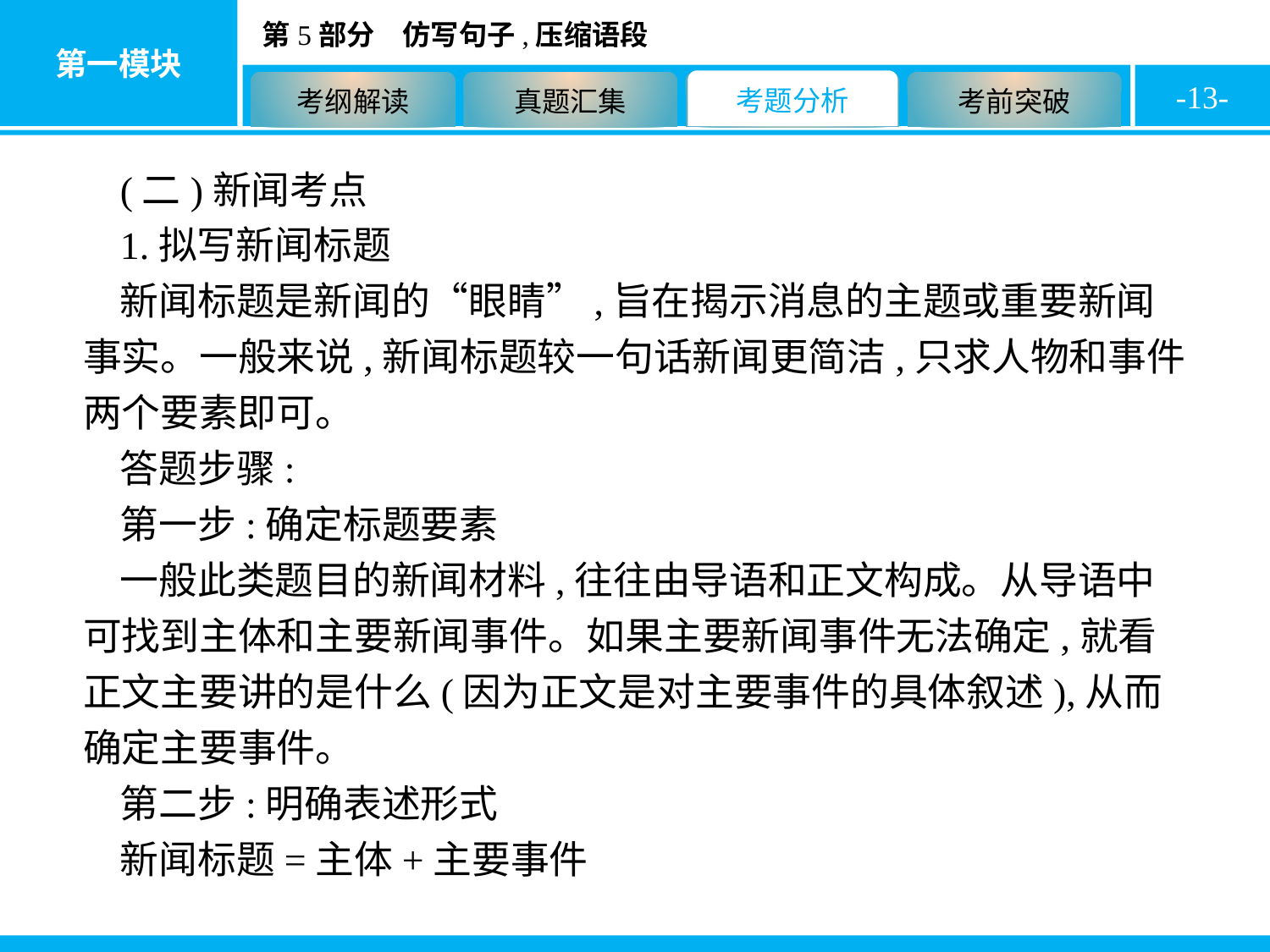

-13-
(二)新闻考点
1.拟写新闻标题
新闻标题是新闻的“眼睛”,旨在揭示消息的主题或重要新闻事实。一般来说,新闻标题较一句话新闻更简洁,只求人物和事件两个要素即可。
答题步骤:
第一步:确定标题要素
一般此类题目的新闻材料,往往由导语和正文构成。从导语中可找到主体和主要新闻事件。如果主要新闻事件无法确定,就看正文主要讲的是什么(因为正文是对主要事件的具体叙述),从而确定主要事件。
第二步:明确表述形式
新闻标题=主体+主要事件